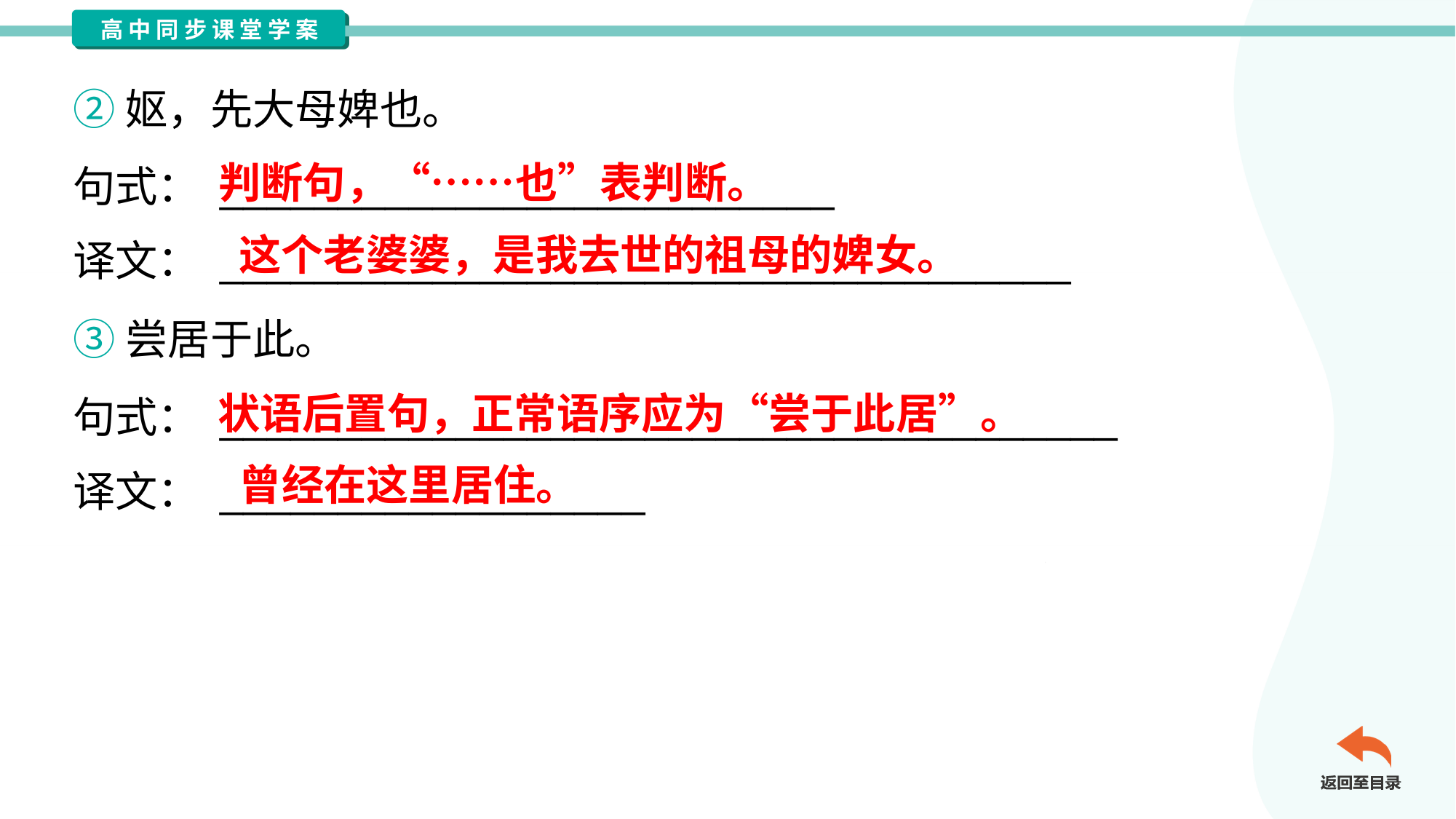

②妪，先大母婢也。
句式： __________________________
译文： ____________________________________
判断句，“……也”表判断。
这个老婆婆，是我去世的祖母的婢女。
③尝居于此。
句式： ______________________________________
译文： __________________
状语后置句，正常语序应为“尝于此居”。
曾经在这里居住。